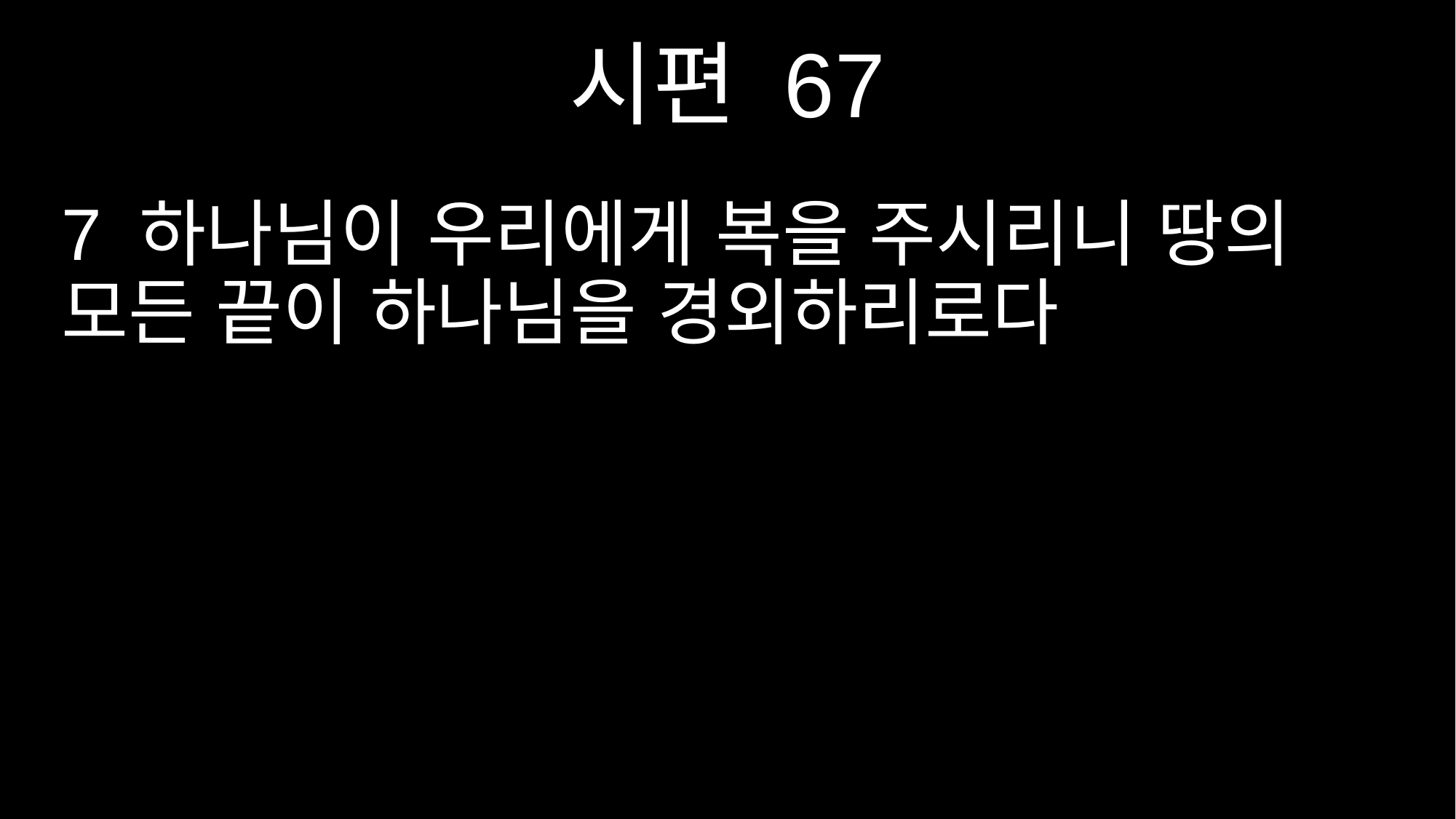

시편 67
7 하나님이 우리에게 복을 주시리니 땅의 모든 끝이 하나님을 경외하리로다